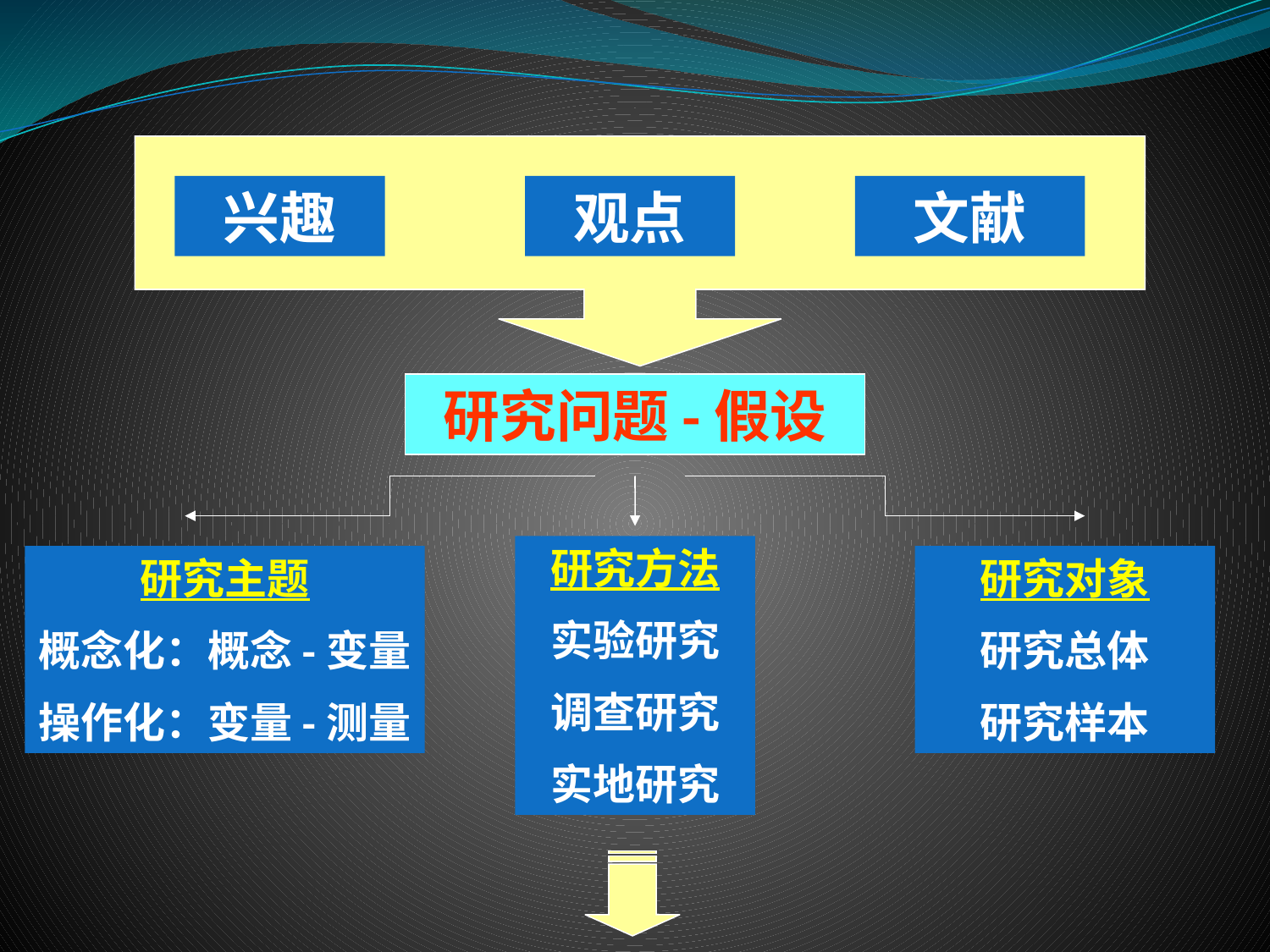

兴趣
观点
文献
研究问题-假设

研究方法
实验研究
调查研究
实地研究
研究主题
概念化：概念-变量
操作化：变量-测量
研究对象
研究总体
研究样本